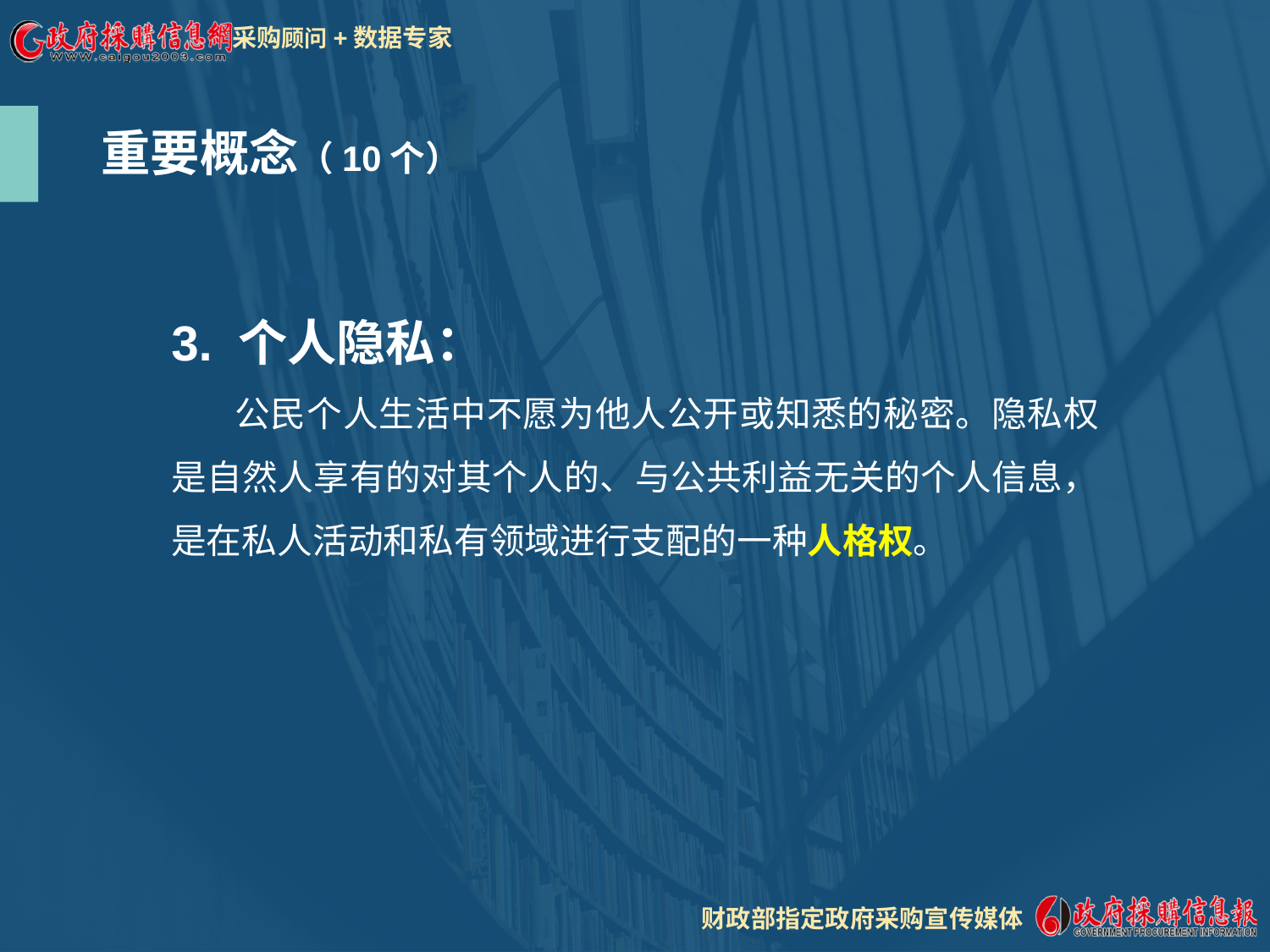

重要概念（10个）
3. 个人隐私：
公民个人生活中不愿为他人公开或知悉的秘密。隐私权是自然人享有的对其个人的、与公共利益无关的个人信息，是在私人活动和私有领域进行支配的一种人格权。